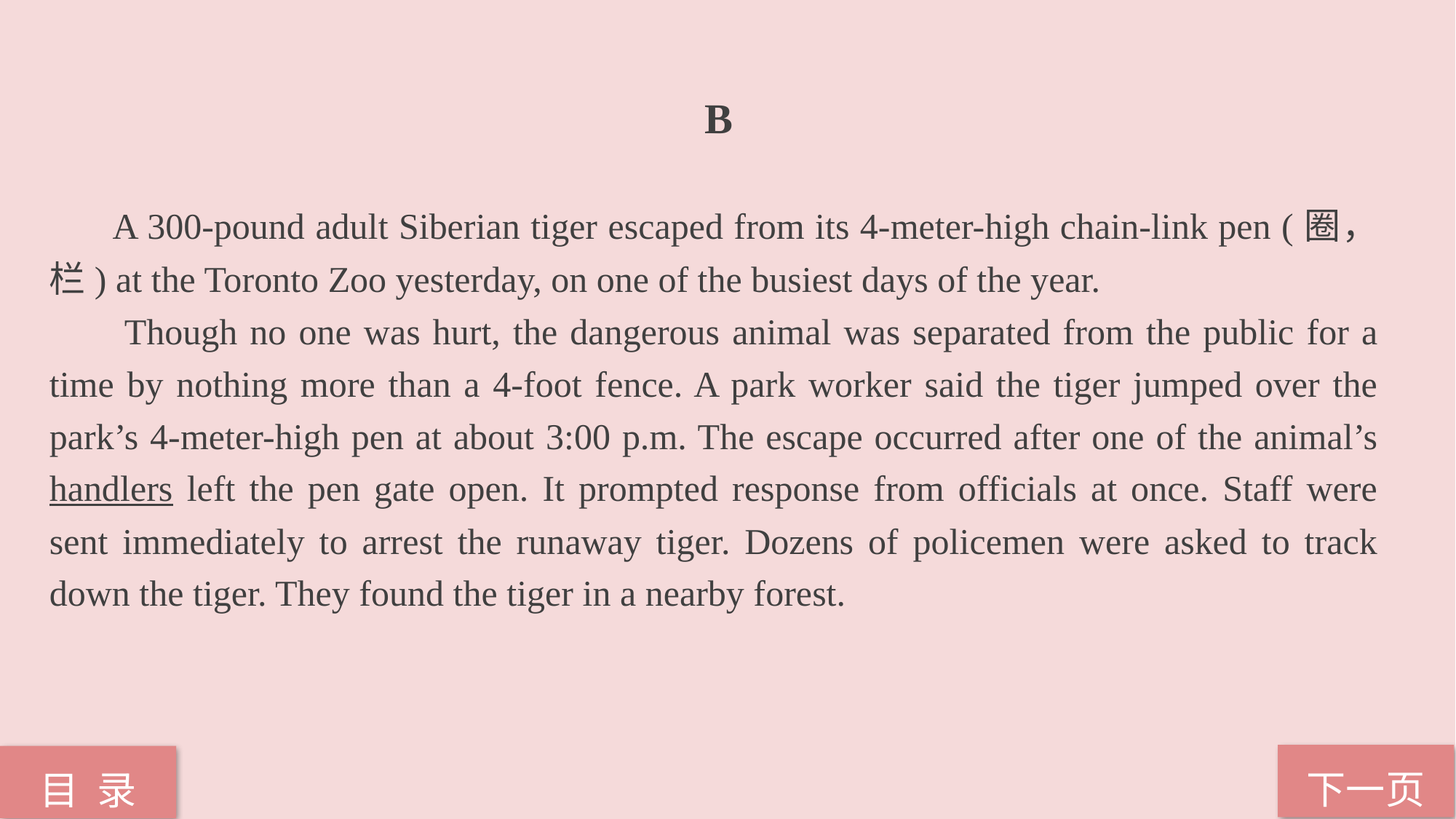

B

      A 300-pound adult Siberian tiger escaped from its 4-meter-high chain-link pen (圈，栏) at the Toronto Zoo yesterday, on one of the busiest days of the year.
      Though no one was hurt, the dangerous animal was separated from the public for a time by nothing more than a 4-foot fence. A park worker said the tiger jumped over the park’s 4-meter-high pen at about 3:00 p.m. The escape occurred after one of the animal’s handlers left the pen gate open. It prompted response from officials at once. Staff were sent immediately to arrest the runaway tiger. Dozens of policemen were asked to track down the tiger. They found the tiger in a nearby forest.